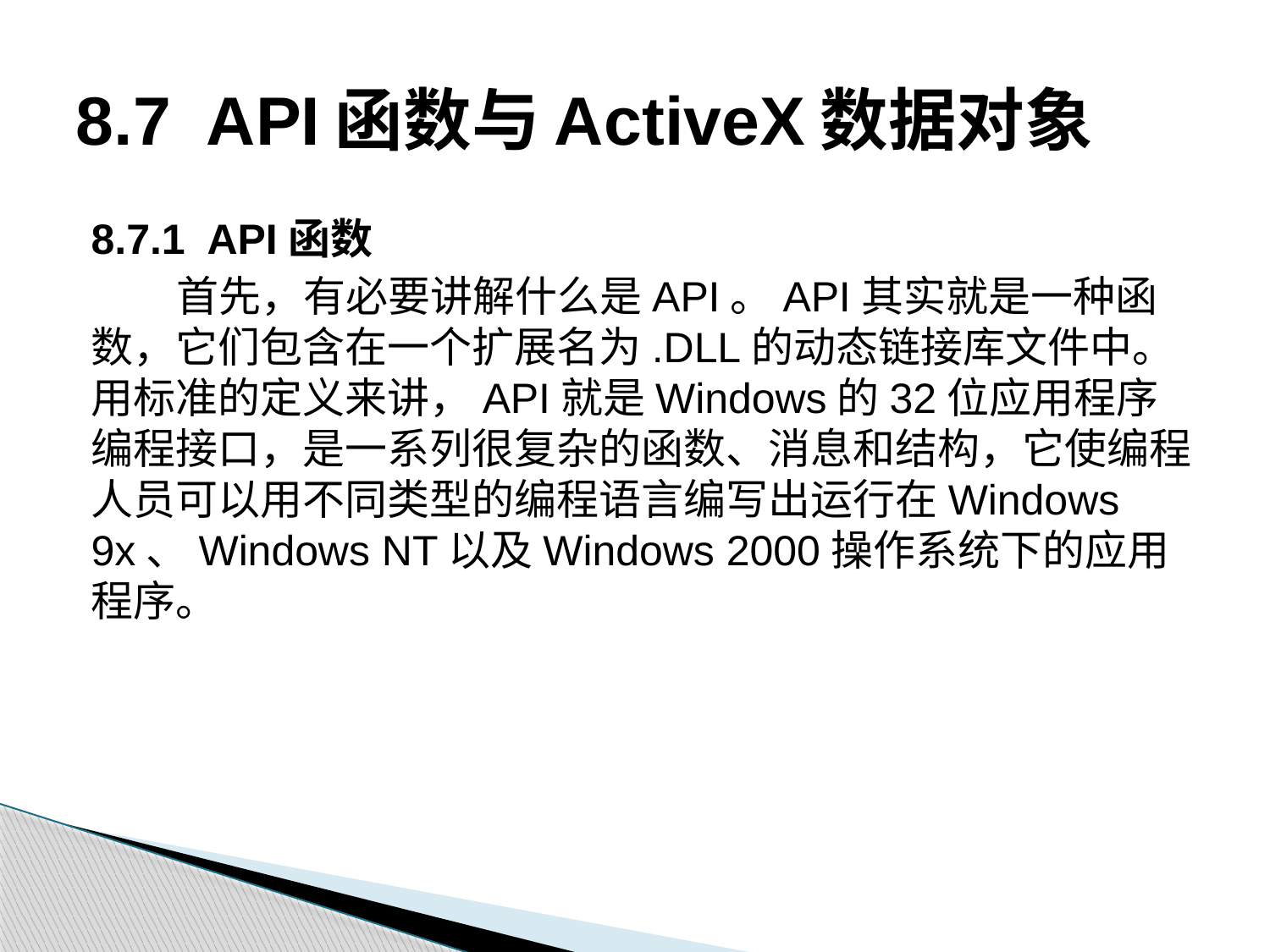

# 8.7  API函数与ActiveX数据对象
8.7.1  API函数
首先，有必要讲解什么是API。API其实就是一种函数，它们包含在一个扩展名为.DLL的动态链接库文件中。用标准的定义来讲，API就是Windows的32位应用程序编程接口，是一系列很复杂的函数、消息和结构，它使编程人员可以用不同类型的编程语言编写出运行在Windows 9x、Windows NT以及Windows 2000操作系统下的应用程序。